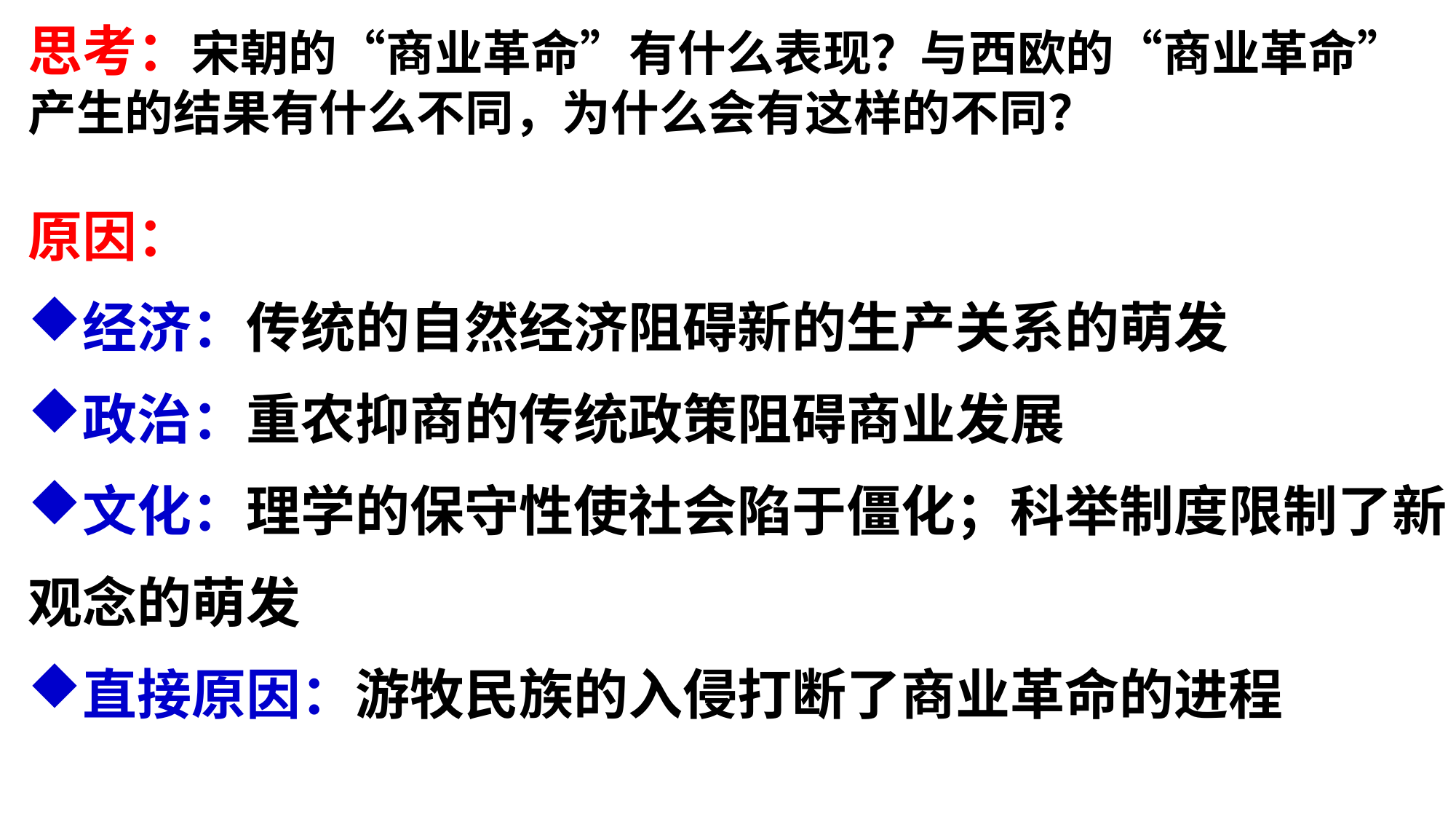

思考：宋朝的“商业革命”有什么表现？与西欧的“商业革命”产生的结果有什么不同，为什么会有这样的不同？
原因：
经济：传统的自然经济阻碍新的生产关系的萌发
政治：重农抑商的传统政策阻碍商业发展
文化：理学的保守性使社会陷于僵化；科举制度限制了新观念的萌发
直接原因：游牧民族的入侵打断了商业革命的进程